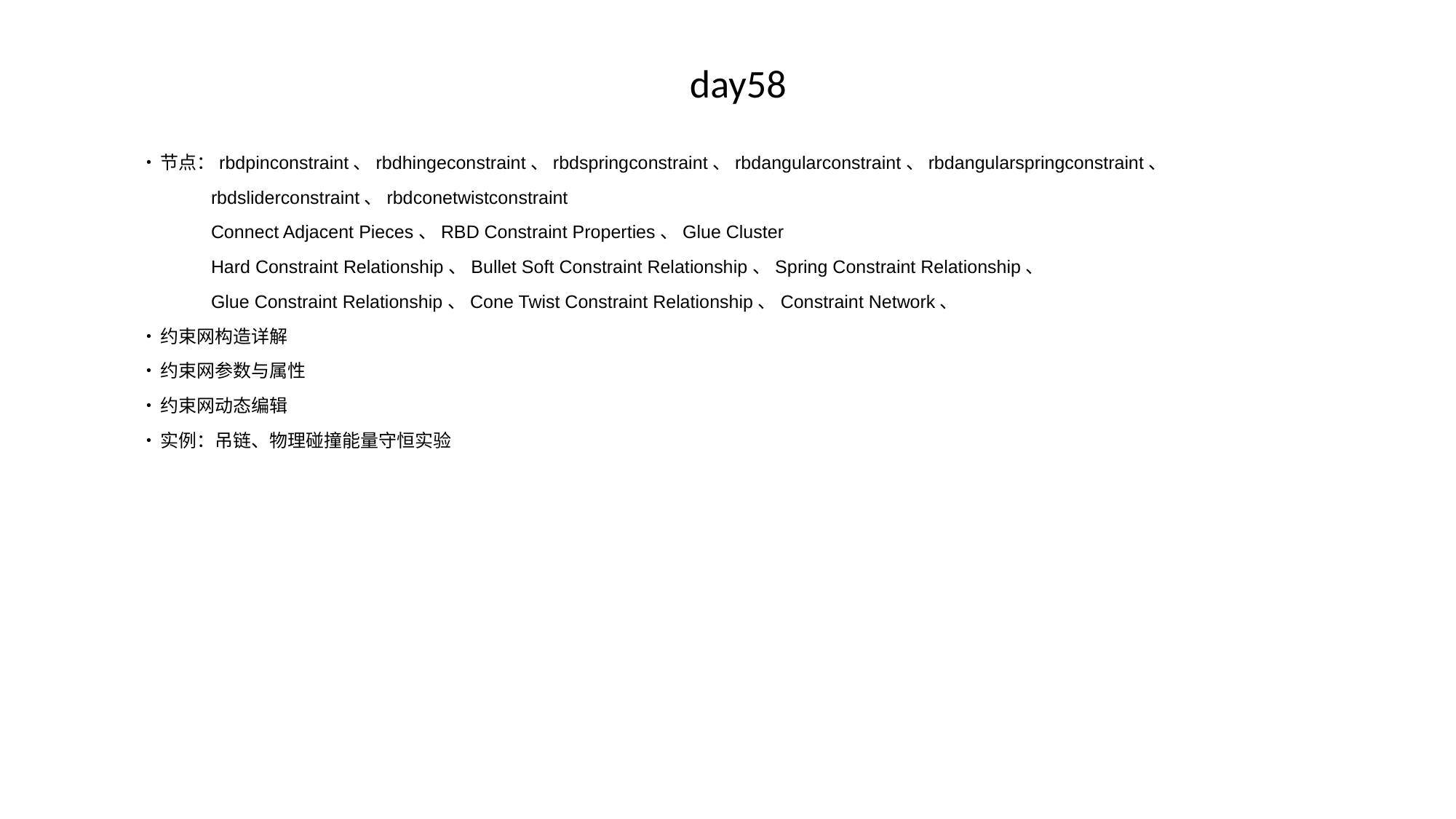

# day58
•	节点：rbdpinconstraint、rbdhingeconstraint、rbdspringconstraint、rbdangularconstraint、rbdangularspringconstraint、
              rbdsliderconstraint、rbdconetwistconstraint
              Connect Adjacent Pieces、RBD Constraint Properties、Glue Cluster
              Hard Constraint Relationship、Bullet Soft Constraint Relationship、Spring Constraint Relationship、
              Glue Constraint Relationship、Cone Twist Constraint Relationship、Constraint Network、
•	约束网构造详解
•	约束网参数与属性
•	约束网动态编辑
•	实例：吊链、物理碰撞能量守恒实验